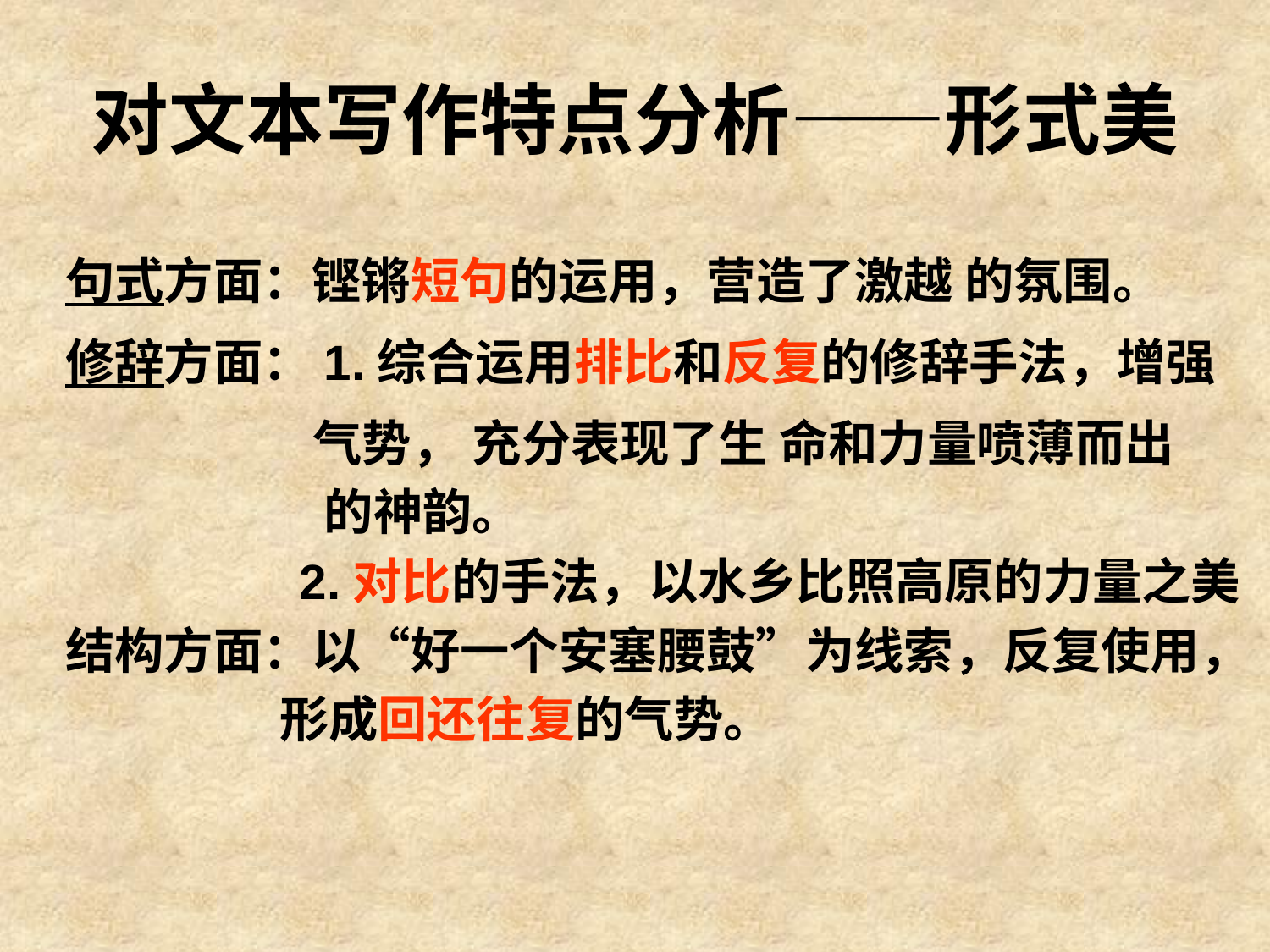

# 对文本写作特点分析——形式美
句式方面：铿锵短句的运用，营造了激越 的氛围。
修辞方面：1.综合运用排比和反复的修辞手法，增强
                     气势， 充分表现了生 命和力量喷薄而出
                      的神韵。
                 2.对比的手法，以水乡比照高原的力量之美
结构方面：以“好一个安塞腰鼓”为线索，反复使用，
                  形成回还往复的气势。